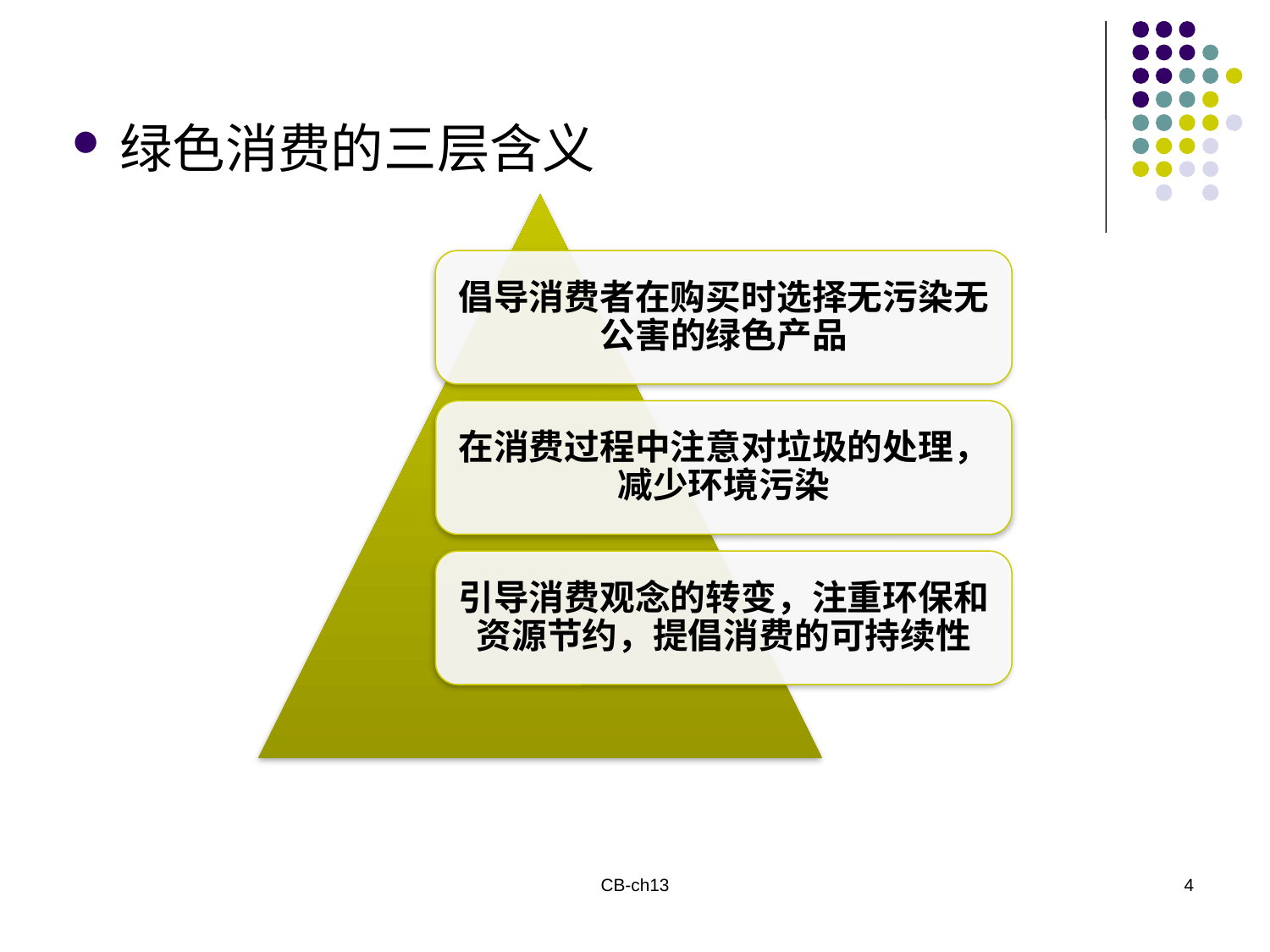

绿色消费的三层含义

倡导消费者在购买时选择无污染无公害的绿色产品
在消费过程中注意对垃圾的处理，减少环境污染
引导消费观念的转变，注重环保和资源节约，提倡消费的可持续性
CB-ch13
4